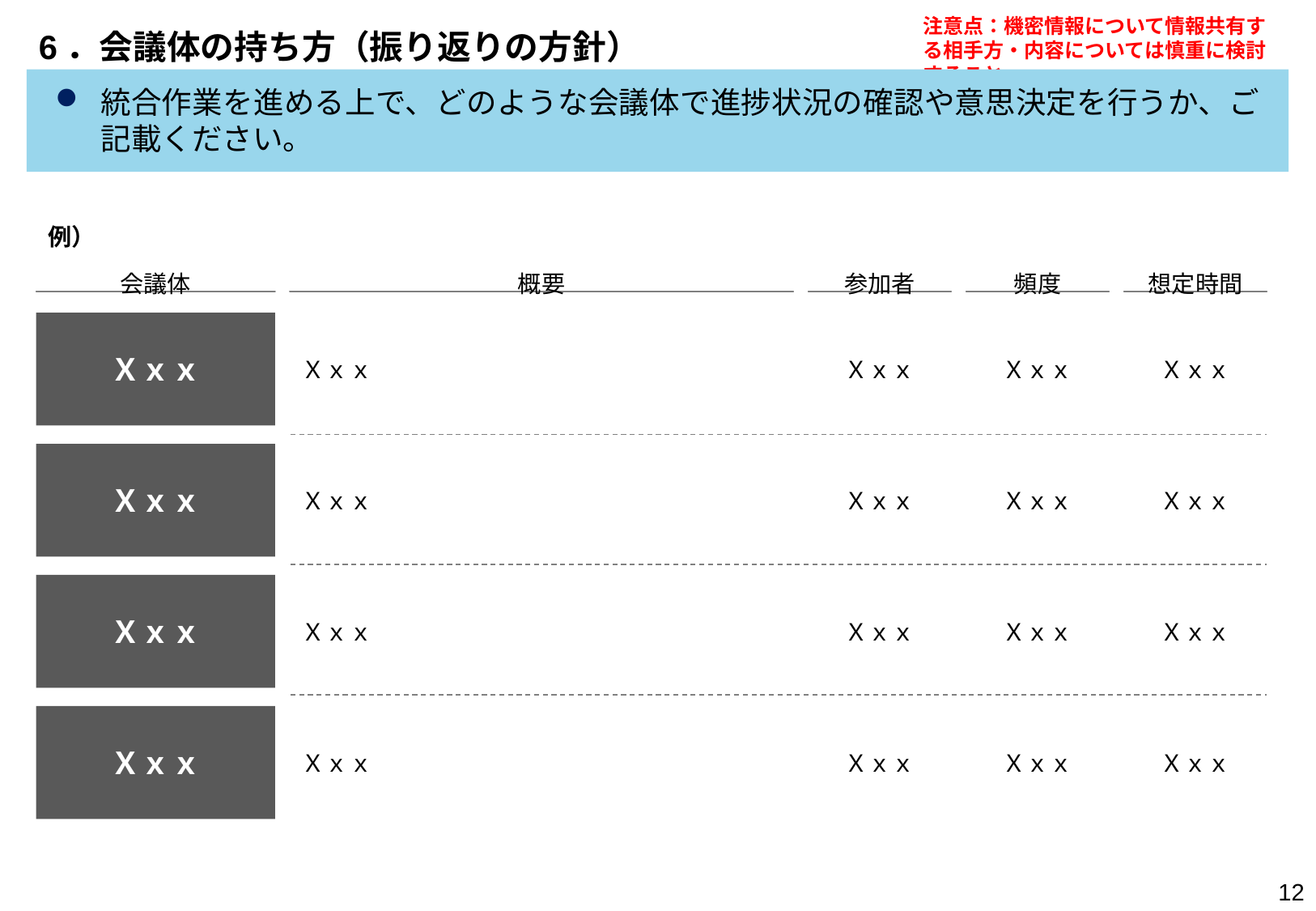

# 6．会議体の持ち方（振り返りの方針）
統合作業を進める上で、どのような会議体で進捗状況の確認や意思決定を行うか、ご記載ください。
例）
会議体
概要
参加者
頻度
想定時間
Ｘｘｘ
Ｘｘｘ
Ｘｘｘ
Ｘｘｘ
Ｘｘｘ
Ｘｘｘ
Ｘｘｘ
Ｘｘｘ
Ｘｘｘ
Ｘｘｘ
Ｘｘｘ
Ｘｘｘ
Ｘｘｘ
Ｘｘｘ
Ｘｘｘ
Ｘｘｘ
Ｘｘｘ
Ｘｘｘ
Ｘｘｘ
Ｘｘｘ
12